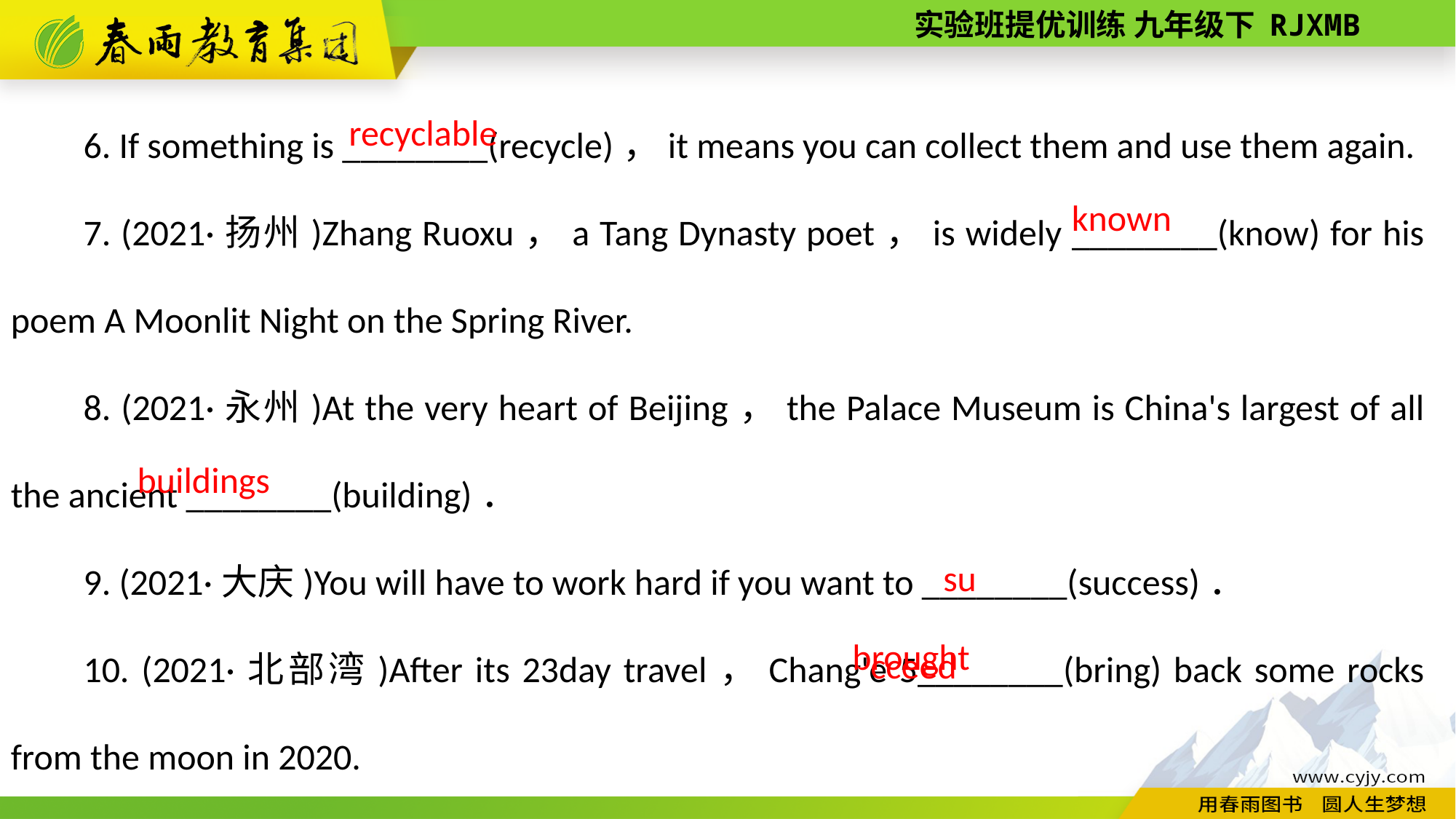

6. If something is ________(recycle)，it means you can collect them and use them again.
7. (2021·扬州)Zhang Ruoxu，a Tang Dynasty poet，is widely ________(know) for his poem A Moonlit Night on the Spring River.
8. (2021·永州)At the very heart of Beijing，the Palace Museum is China's largest of all the ancient ________(building)．
9. (2021·大庆)You will have to work hard if you want to ________(success)．
10. (2021·北部湾)After its 23­day travel，Chang'e 5________(bring) back some rocks from the moon in 2020.
recyclable
known
buildings
succeed
brought